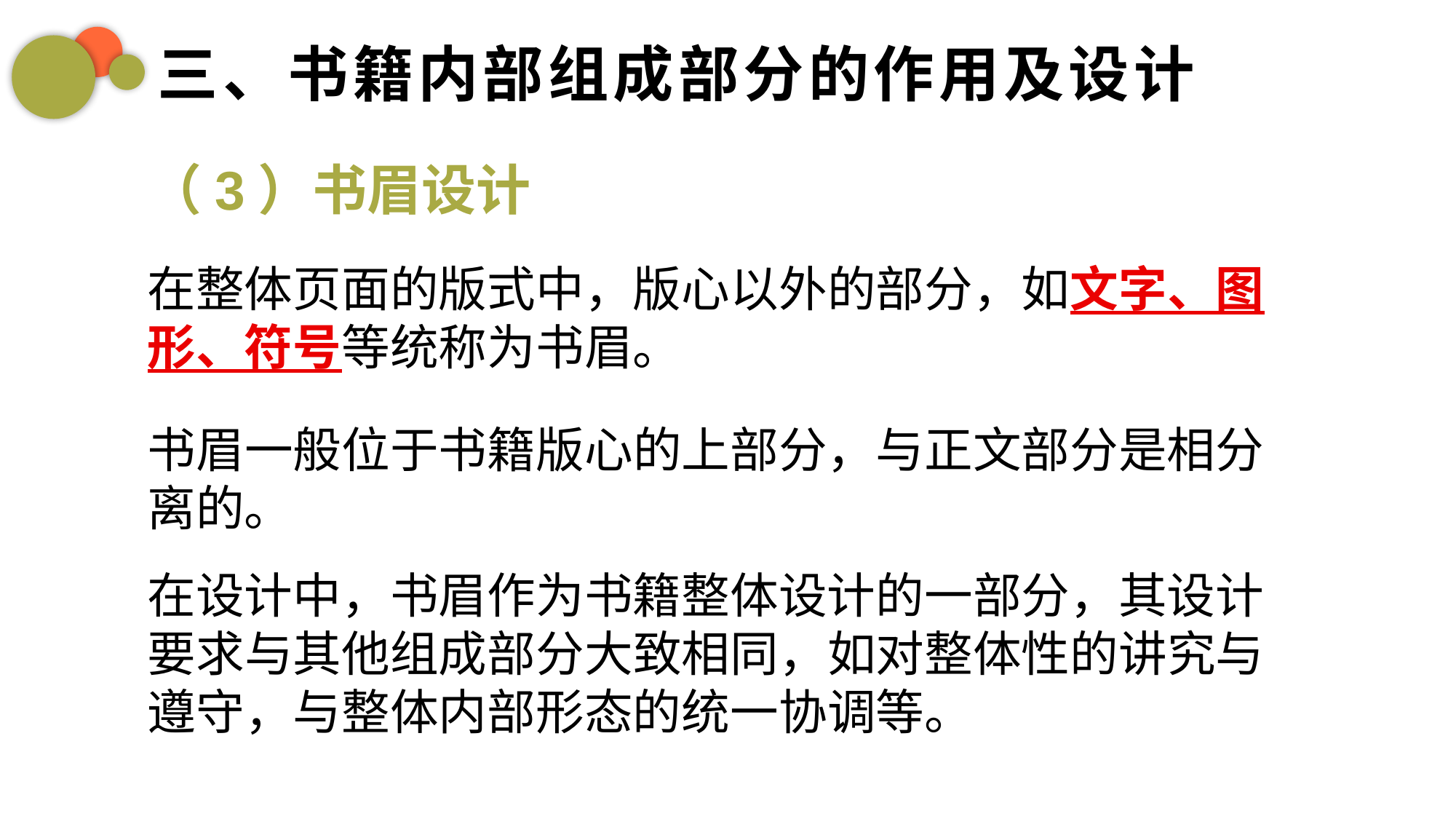

三、书籍内部组成部分的作用及设计
（3）书眉设计
在整体页面的版式中，版心以外的部分，如文字、图形、符号等统称为书眉。
书眉一般位于书籍版心的上部分，与正文部分是相分离的。
在设计中，书眉作为书籍整体设计的一部分，其设计要求与其他组成部分大致相同，如对整体性的讲究与遵守，与整体内部形态的统一协调等。